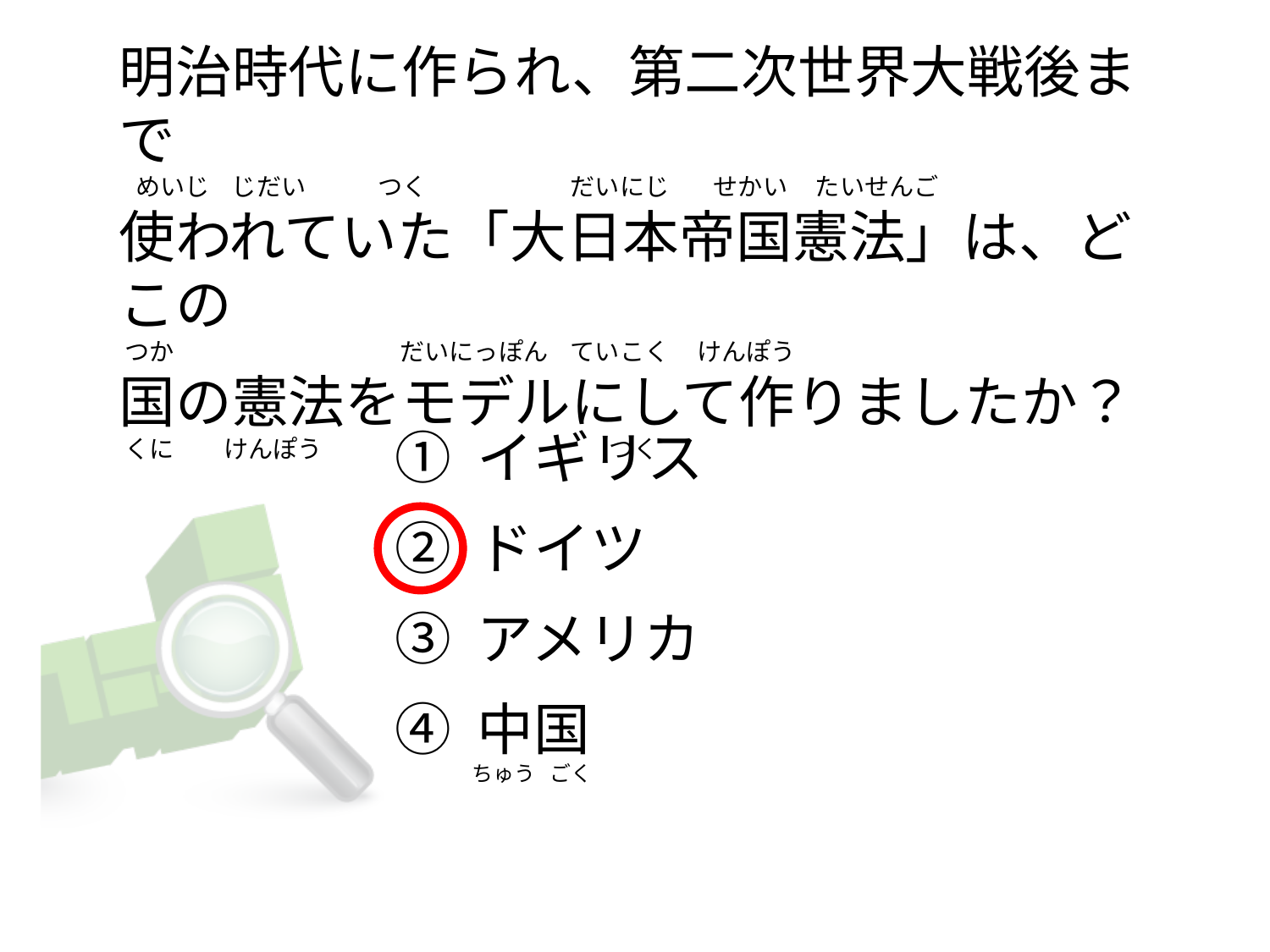

# 明治時代に作られ、第二次世界大戦後まで    めいじ    じだい             つく                          だいにじ        せかい     たいせんご 使われていた「大日本帝国憲法」は、どこの  つか                                         だいにっぽん    ていこく     けんぽう  国の憲法をモデルにして作りましたか？  くに         けんぽう                                                    つく
① イギリス
② ドイツ
③ アメリカ
④ 中国

ちゅう   ごく